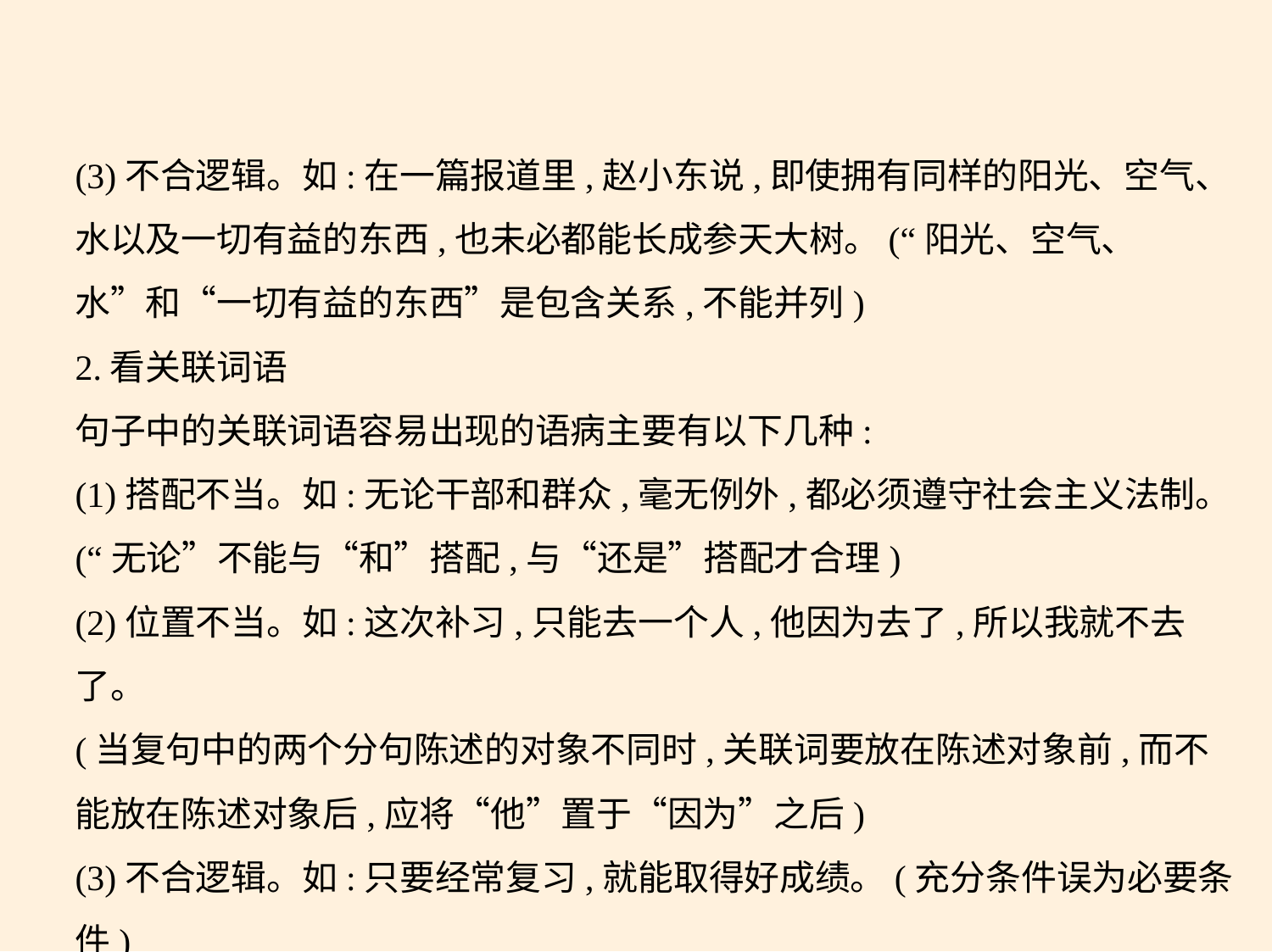

(3)不合逻辑。如:在一篇报道里,赵小东说,即使拥有同样的阳光、空气、
水以及一切有益的东西,也未必都能长成参天大树。(“阳光、空气、
水”和“一切有益的东西”是包含关系,不能并列)
2.看关联词语
句子中的关联词语容易出现的语病主要有以下几种:
(1)搭配不当。如:无论干部和群众,毫无例外,都必须遵守社会主义法制。
(“无论”不能与“和”搭配,与“还是”搭配才合理)
(2)位置不当。如:这次补习,只能去一个人,他因为去了,所以我就不去了。
(当复句中的两个分句陈述的对象不同时,关联词要放在陈述对象前,而不
能放在陈述对象后,应将“他”置于“因为”之后)
(3)不合逻辑。如:只要经常复习,就能取得好成绩。(充分条件误为必要条
件)